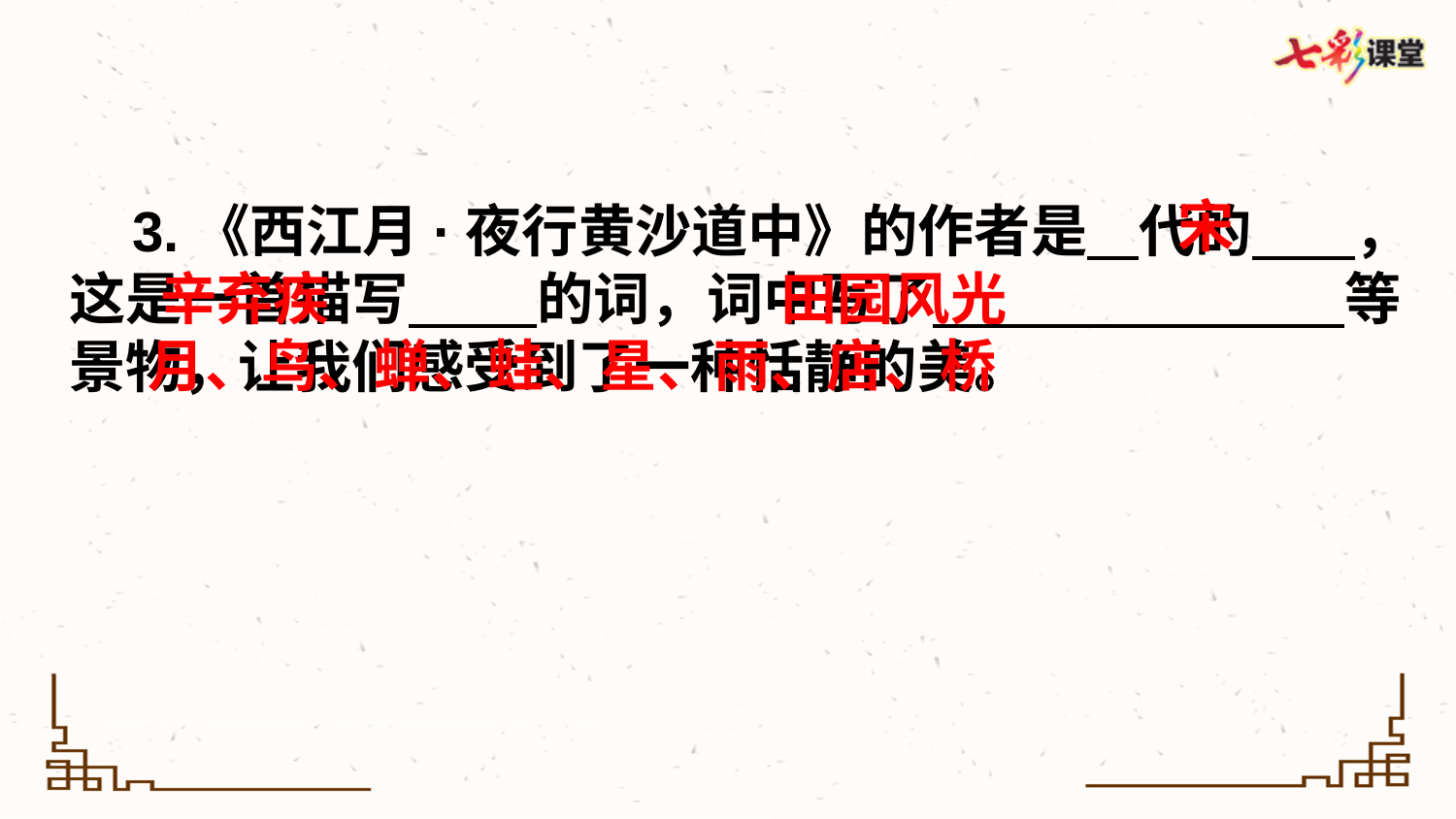

宋
    3.《西江月·夜行黄沙道中》的作者是    代的        ，这是一首描写          的词，词中写了                                等景物，让我们感受到了一种恬静的美。
辛弃疾
田园风光
月、鸟、蝉、蛙、星、雨、店、桥